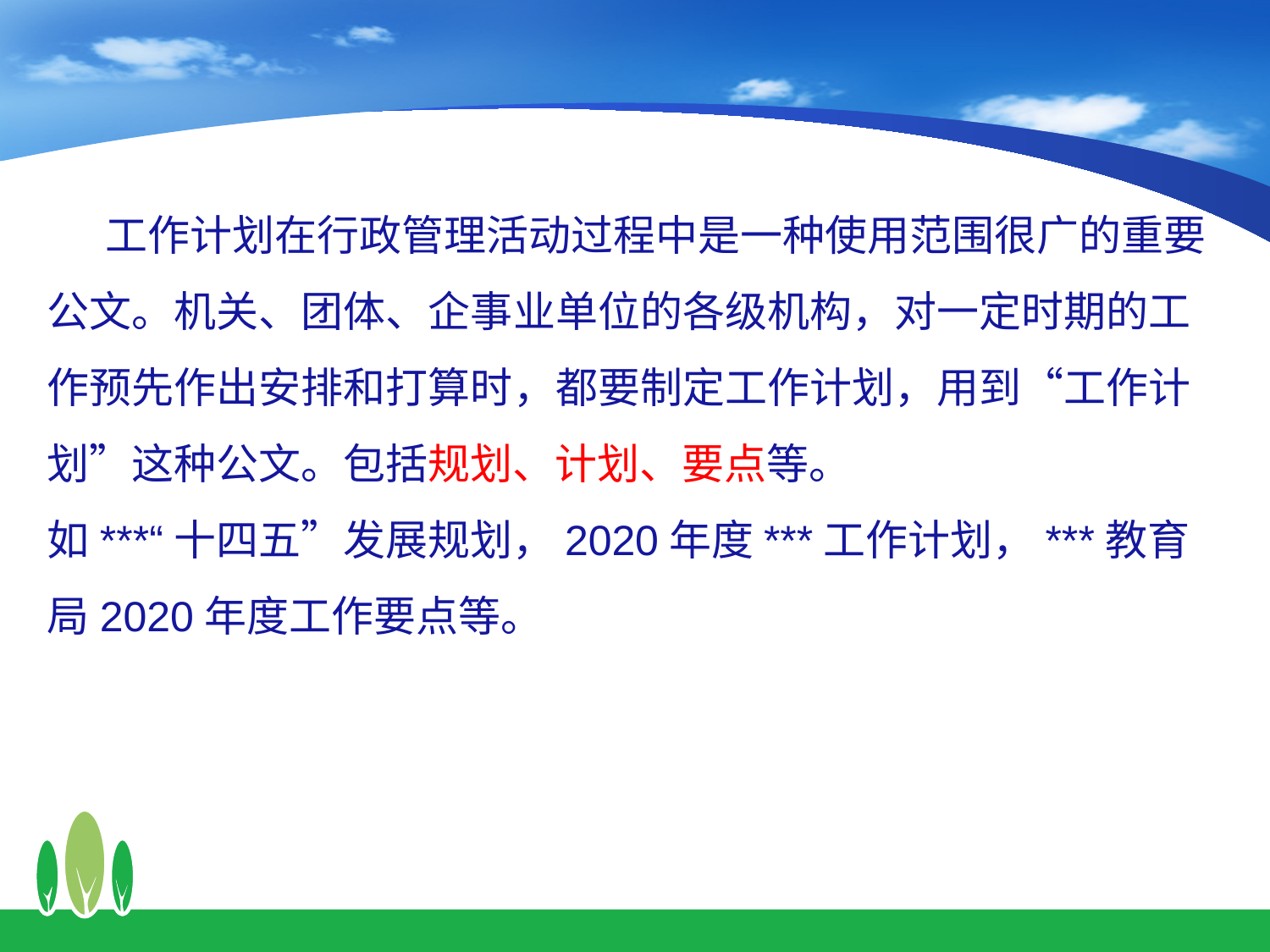

工作计划在行政管理活动过程中是一种使用范围很广的重要公文。机关、团体、企事业单位的各级机构，对一定时期的工作预先作出安排和打算时，都要制定工作计划，用到“工作计划”这种公文。包括规划、计划、要点等。
如***“十四五”发展规划，2020年度***工作计划，***教育局2020年度工作要点等。

2